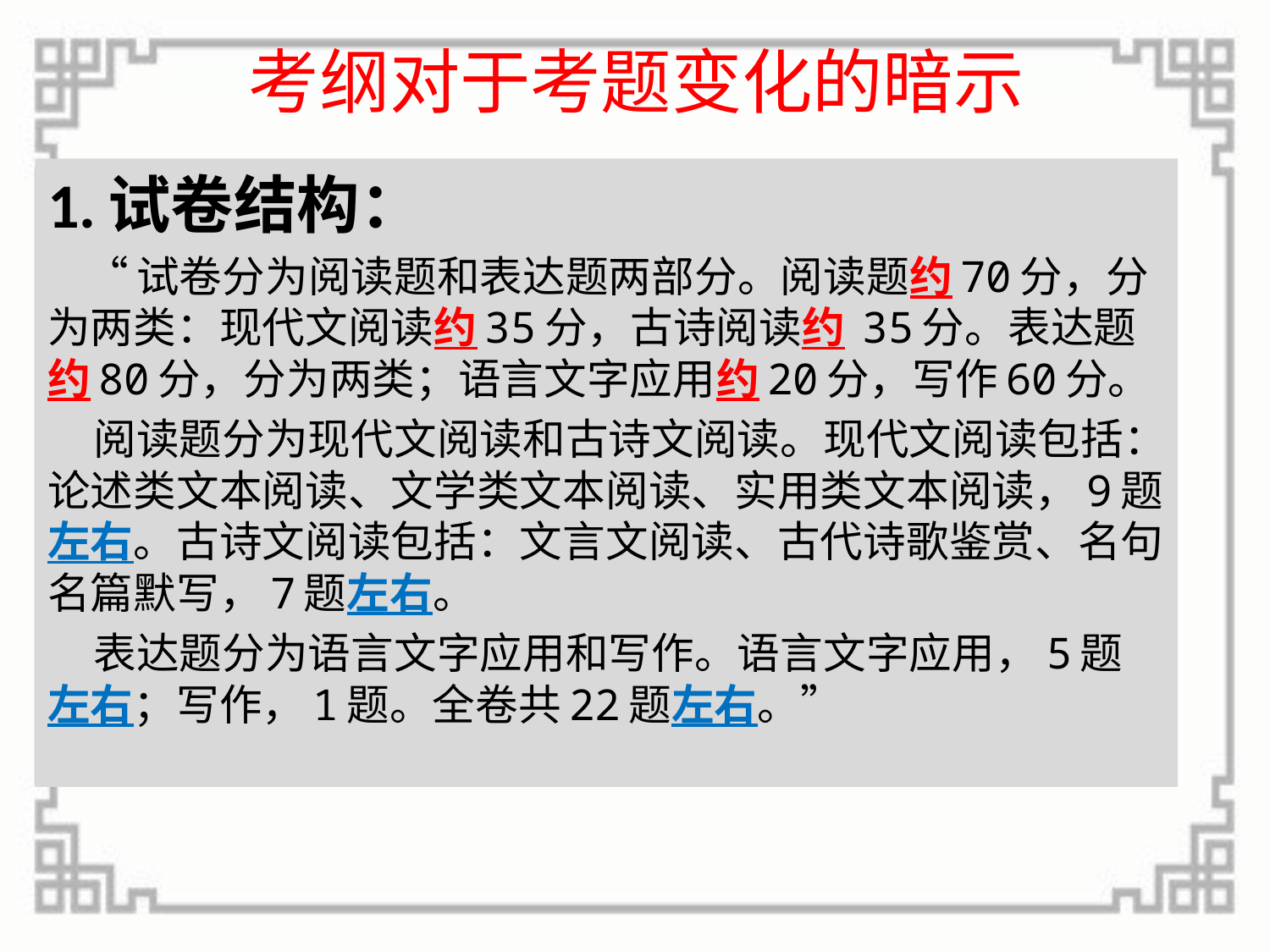

# 考纲对于考题变化的暗示
1.试卷结构：
    “试卷分为阅读题和表达题两部分。阅读题约70分，分为两类：现代文阅读约35分，古诗阅读约 35分。表达题约80分，分为两类；语言文字应用约20分，写作60分。
    阅读题分为现代文阅读和古诗文阅读。现代文阅读包括：论述类文本阅读、文学类文本阅读、实用类文本阅读，9题左右。古诗文阅读包括：文言文阅读、古代诗歌鉴赏、名句名篇默写，7题左右。
    表达题分为语言文字应用和写作。语言文字应用，5题左右；写作，1题。全卷共22题左右。”